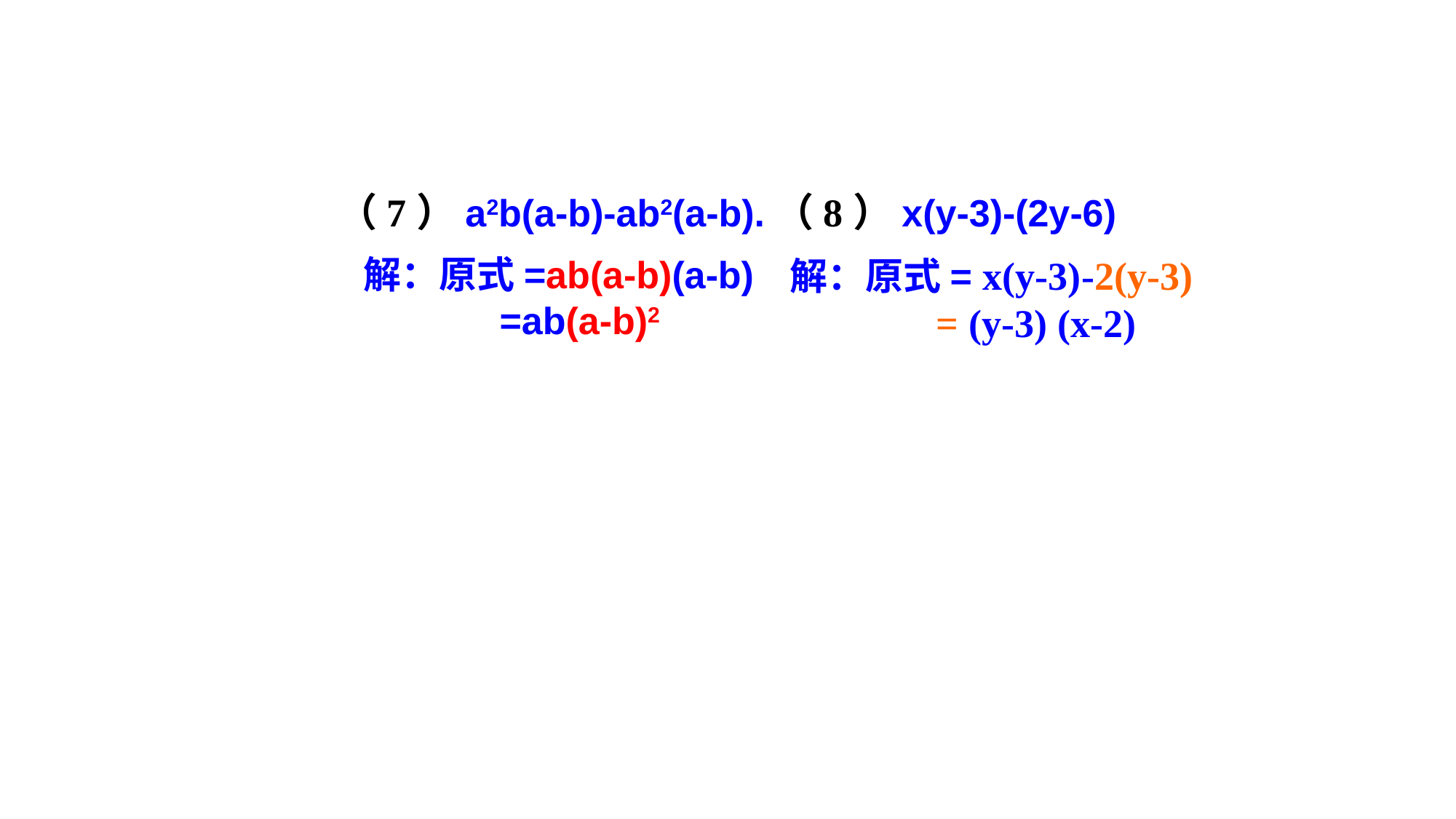

（7）a2b(a-b)-ab2(a-b).
（8）x(y-3)-(2y-6)
解：原式=ab(a-b)(a-b)
   =ab(a-b)2
解：原式= x(y-3)-2(y-3)
                      = (y-3) (x-2)